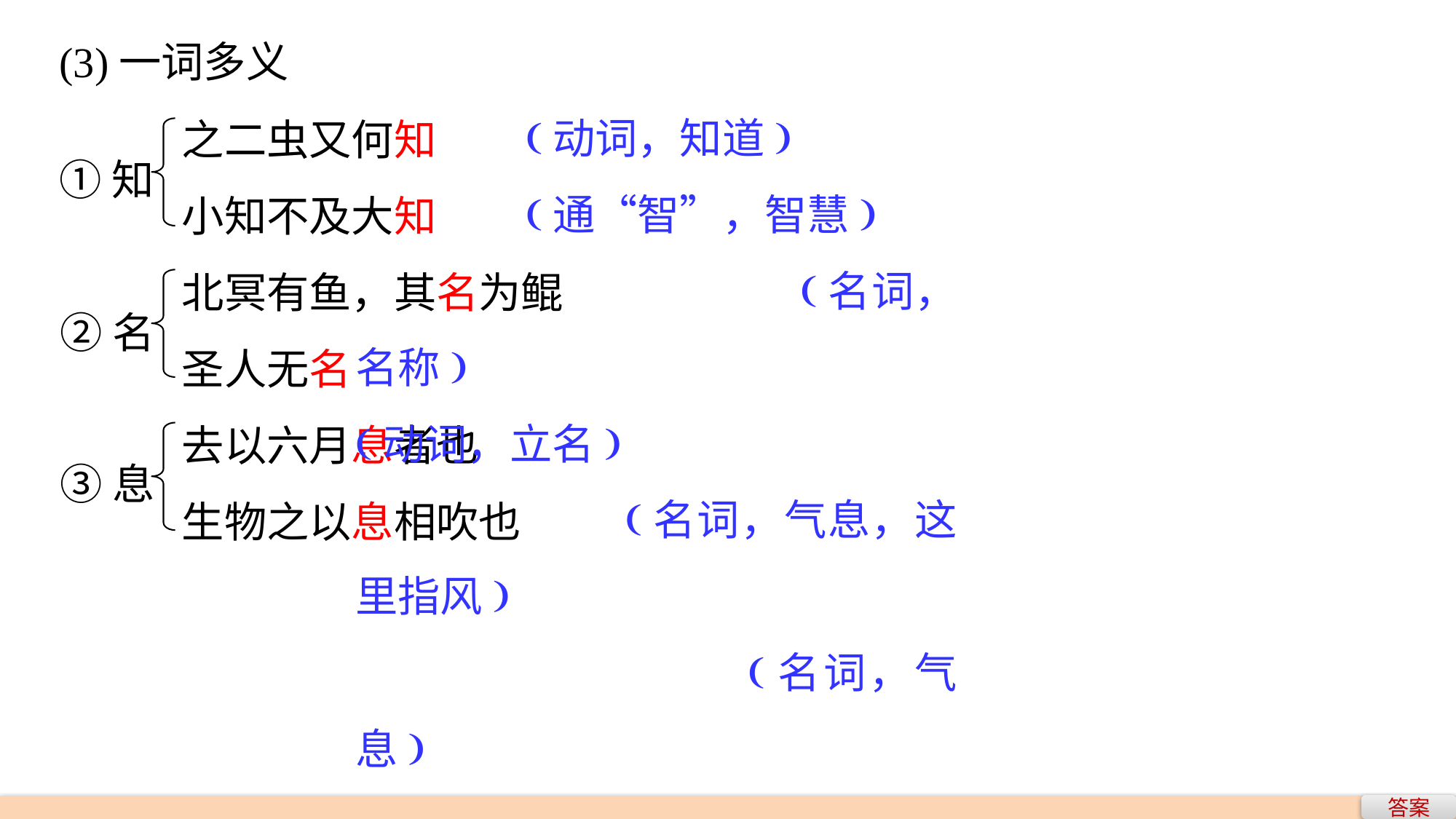

(3)一词多义
        (动词，知道)
        (通“智”，智慧)
                    (名词，名称)
(动词，立名)
            (名词，气息，这里指风)
                (名词，气息)
之二虫又何知
小知不及大知
北冥有鱼，其名为鲲
圣人无名
去以六月息者也
生物之以息相吹也

①知

②名

③息
答案